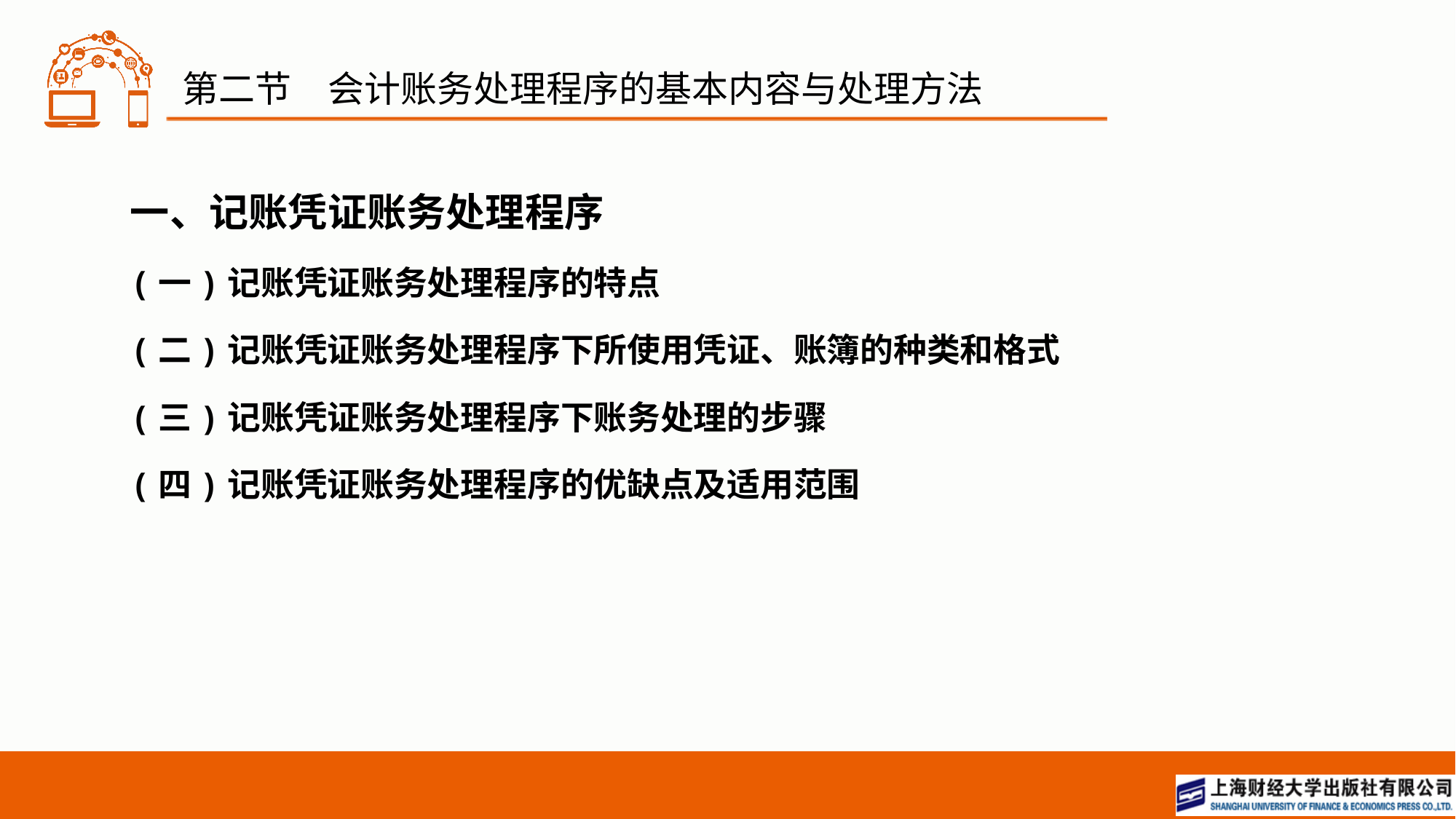

# 第二节　会计账务处理程序的基本内容与处理方法
一、记账凭证账务处理程序
(一)记账凭证账务处理程序的特点
(二)记账凭证账务处理程序下所使用凭证、账簿的种类和格式
(三)记账凭证账务处理程序下账务处理的步骤
(四)记账凭证账务处理程序的优缺点及适用范围